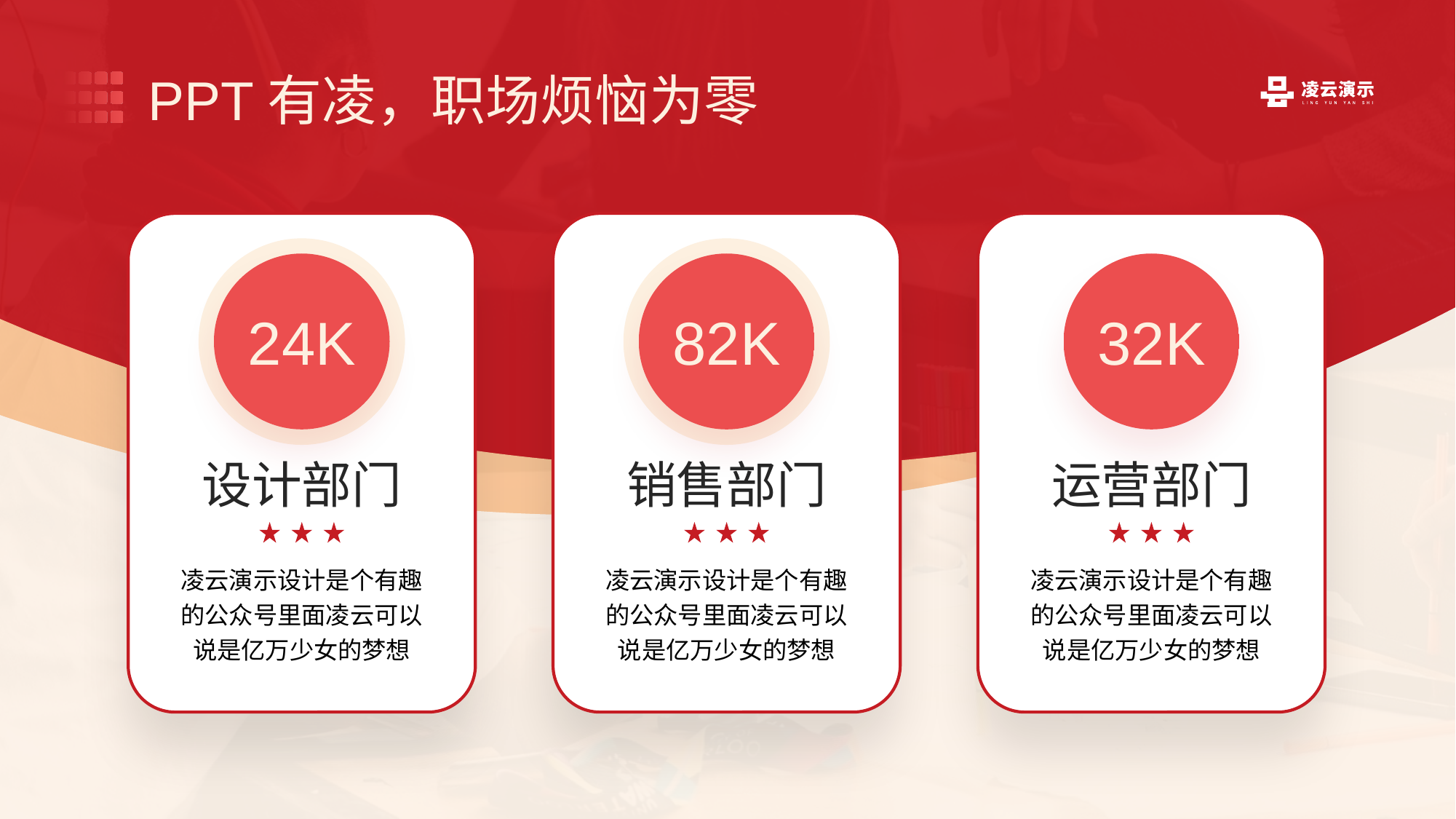

PPT有凌，职场烦恼为零

24K
82K
32K

设计部门
销售部门
运营部门

凌云演示设计是个有趣的公众号里面凌云可以说是亿万少女的梦想
凌云演示设计是个有趣的公众号里面凌云可以说是亿万少女的梦想
凌云演示设计是个有趣的公众号里面凌云可以说是亿万少女的梦想